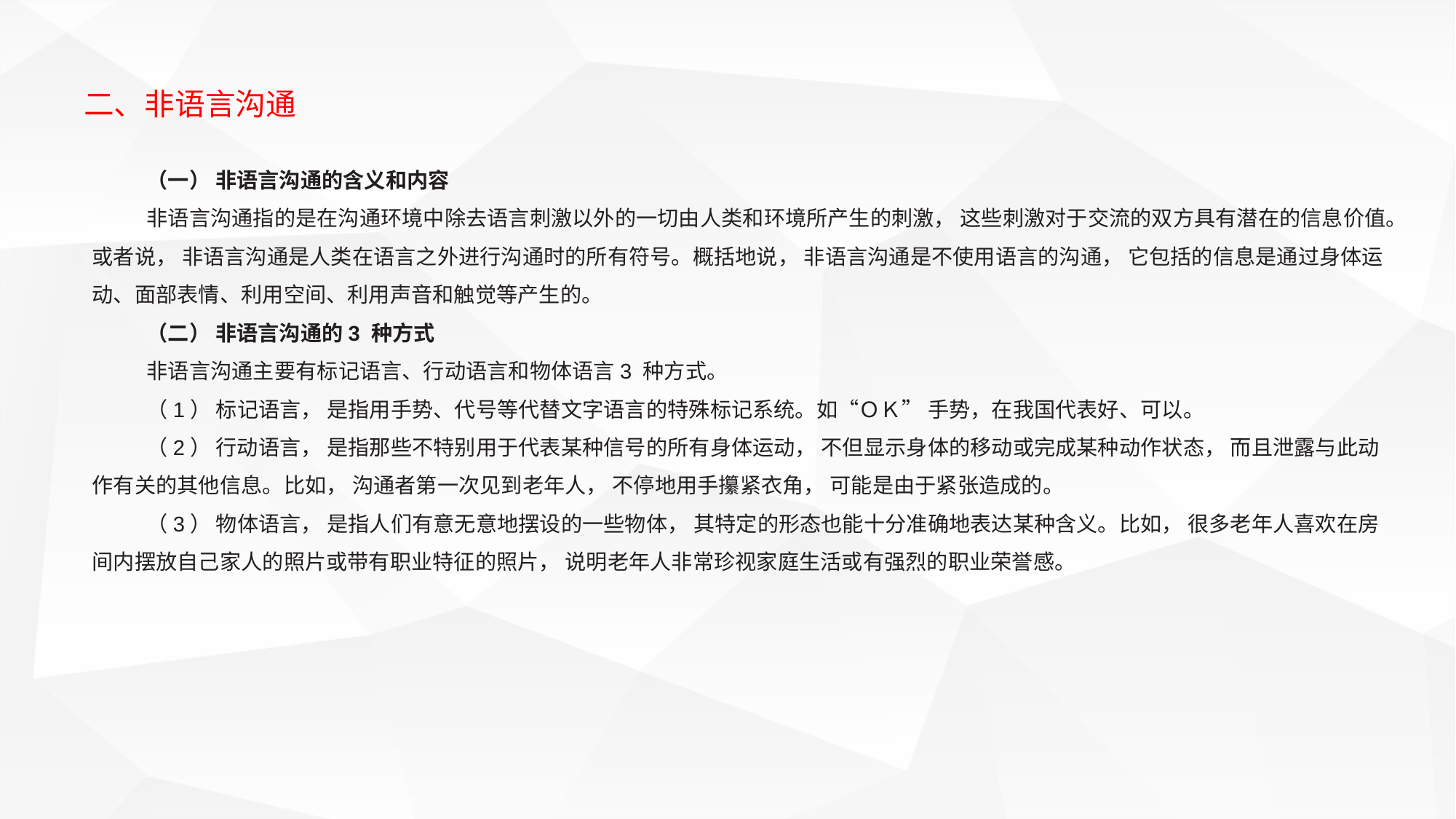

二、非语言沟通
（一） 非语言沟通的含义和内容
非语言沟通指的是在沟通环境中除去语言刺激以外的一切由人类和环境所产生的刺激， 这些刺激对于交流的双方具有潜在的信息价值。或者说， 非语言沟通是人类在语言之外进行沟通时的所有符号。概括地说， 非语言沟通是不使用语言的沟通， 它包括的信息是通过身体运动、面部表情、利用空间、利用声音和触觉等产生的。
（二） 非语言沟通的3 种方式
非语言沟通主要有标记语言、行动语言和物体语言3 种方式。
（1） 标记语言， 是指用手势、代号等代替文字语言的特殊标记系统。如“ＯＫ” 手势，在我国代表好、可以。
（2） 行动语言， 是指那些不特别用于代表某种信号的所有身体运动， 不但显示身体的移动或完成某种动作状态， 而且泄露与此动作有关的其他信息。比如， 沟通者第一次见到老年人， 不停地用手攥紧衣角， 可能是由于紧张造成的。
（3） 物体语言， 是指人们有意无意地摆设的一些物体， 其特定的形态也能十分准确地表达某种含义。比如， 很多老年人喜欢在房间内摆放自己家人的照片或带有职业特征的照片， 说明老年人非常珍视家庭生活或有强烈的职业荣誉感。